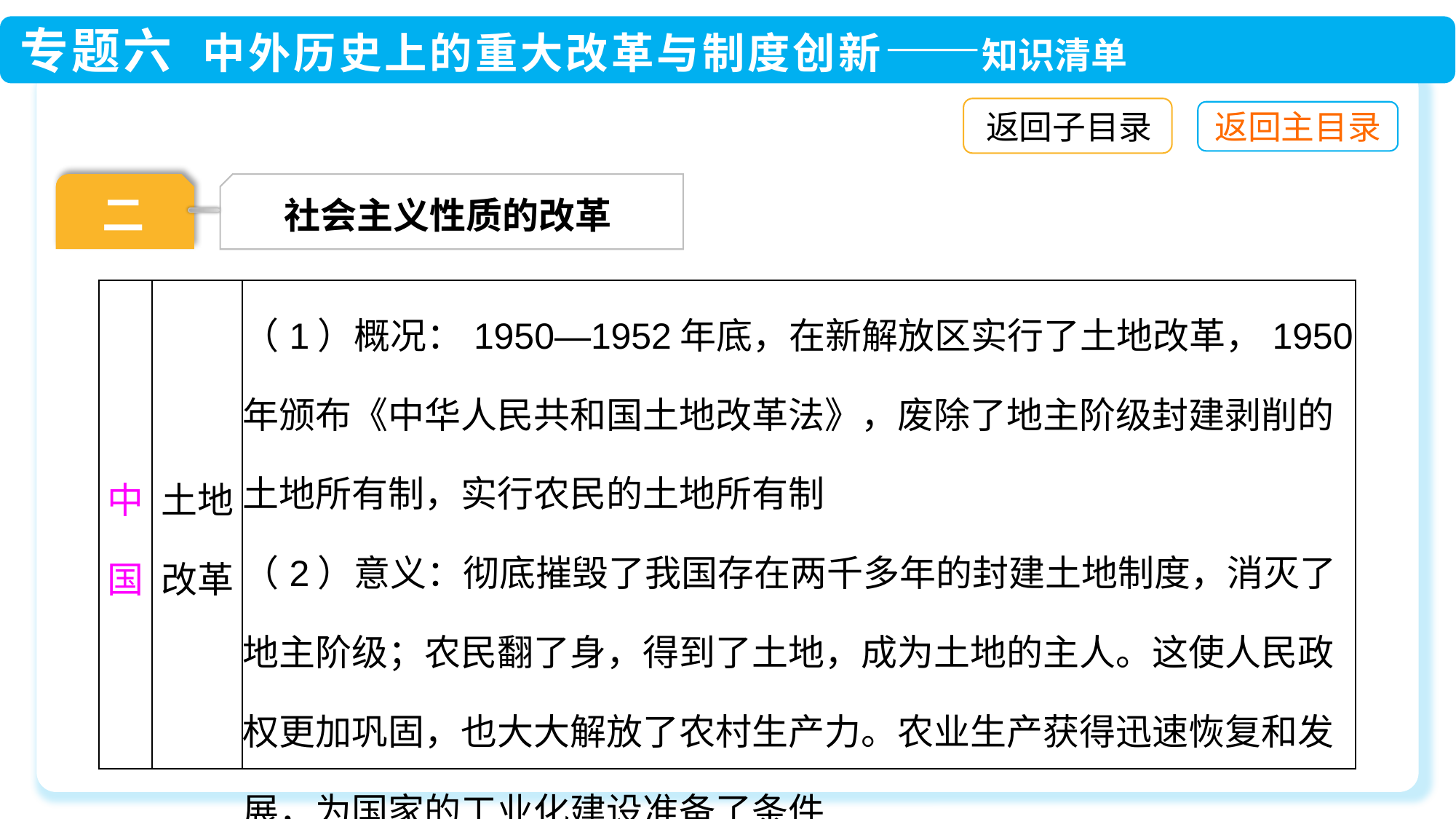

返回子目录
社会主义性质的改革
二

| 中国 | 土地改革 | （1）概况：1950—1952年底，在新解放区实行了土地改革，1950年颁布《中华人民共和国土地改革法》，废除了地主阶级封建剥削的土地所有制，实行农民的土地所有制 （2）意义：彻底摧毁了我国存在两千多年的封建土地制度，消灭了地主阶级；农民翻了身，得到了土地，成为土地的主人。这使人民政权更加巩固，也大大解放了农村生产力。农业生产获得迅速恢复和发展，为国家的工业化建设准备了条件 |
| --- | --- | --- |